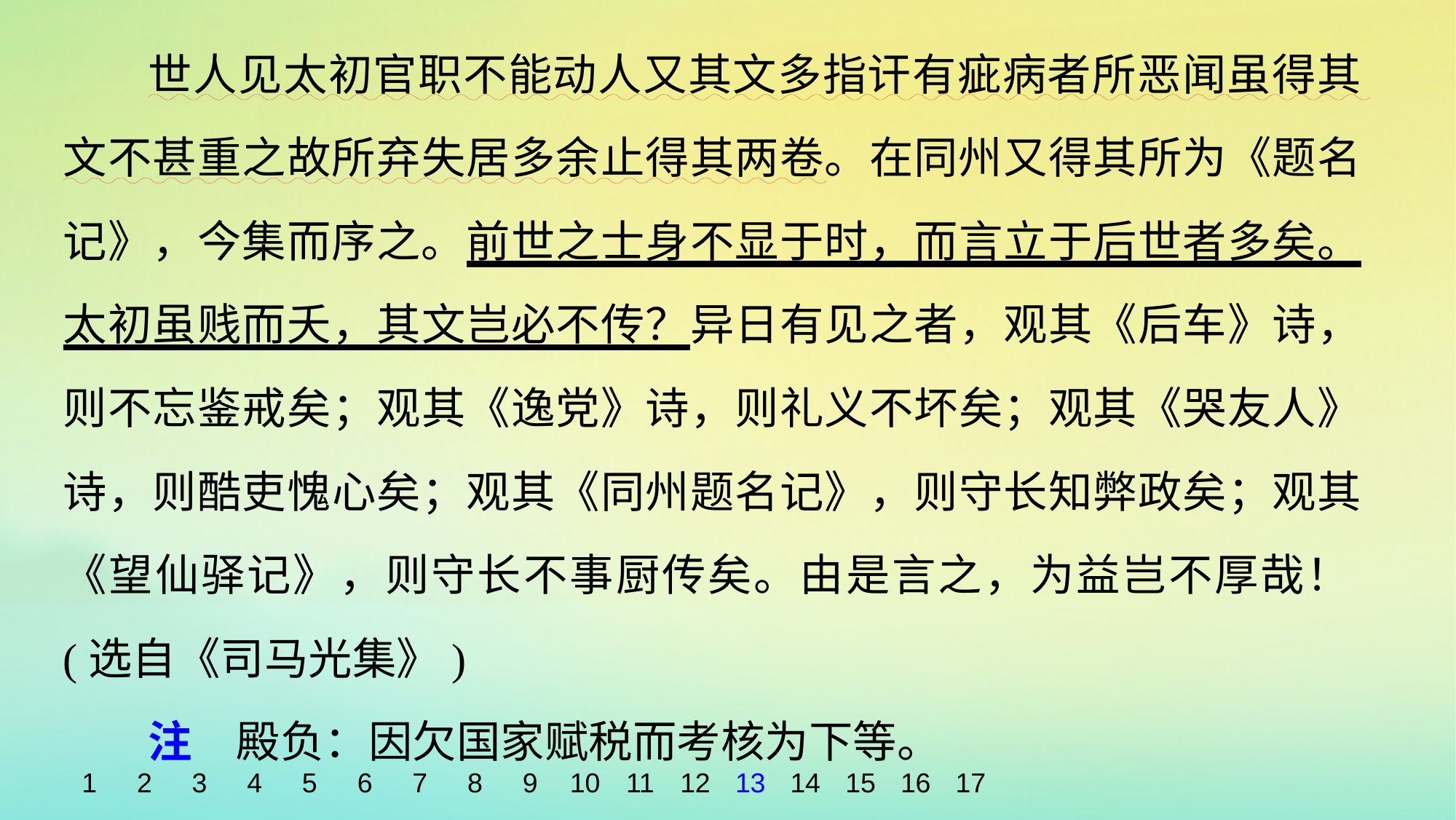

世人见太初官职不能动人又其文多指讦有疵病者所恶闻虽得其文不甚重之故所弃失居多余止得其两卷。在同州又得其所为《题名记》，今集而序之。前世之士身不显于时，而言立于后世者多矣。太初虽贱而夭，其文岂必不传？异日有见之者，观其《后车》诗，则不忘鉴戒矣；观其《逸党》诗，则礼义不坏矣；观其《哭友人》诗，则酷吏愧心矣；观其《同州题名记》，则守长知弊政矣；观其《望仙驿记》，则守长不事厨传矣。由是言之，为益岂不厚哉！(选自《司马光集》)
注　殿负：因欠国家赋税而考核为下等。
1
2
3
4
5
6
7
8
9
10
11
12
13
14
15
16
17